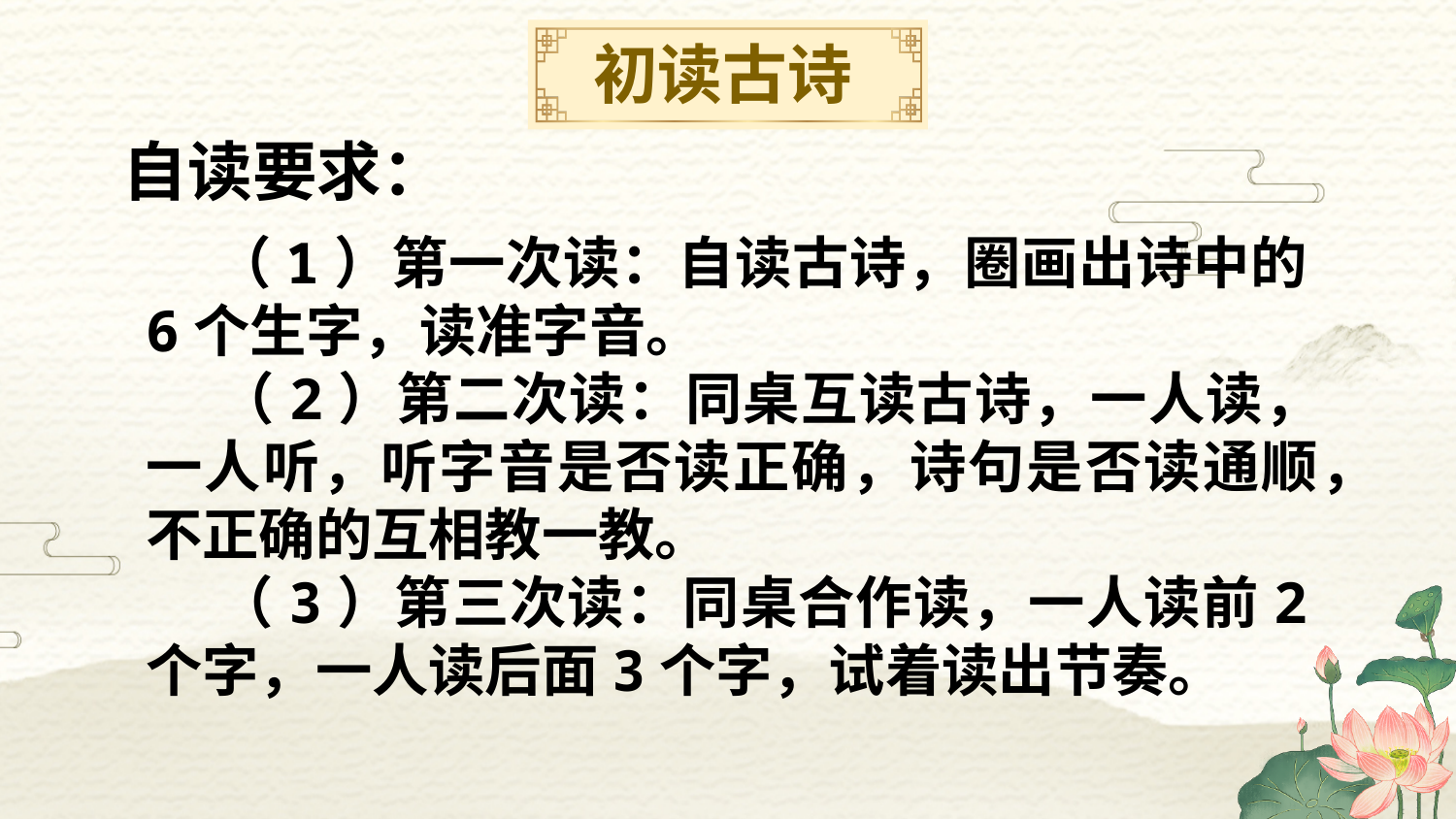

初读古诗
自读要求：
    （1）第一次读：自读古诗，圈画出诗中的6个生字，读准字音。
    （2）第二次读：同桌互读古诗，一人读，一人听，听字音是否读正确，诗句是否读通顺，不正确的互相教一教。
    （3）第三次读：同桌合作读，一人读前2个字，一人读后面3个字，试着读出节奏。